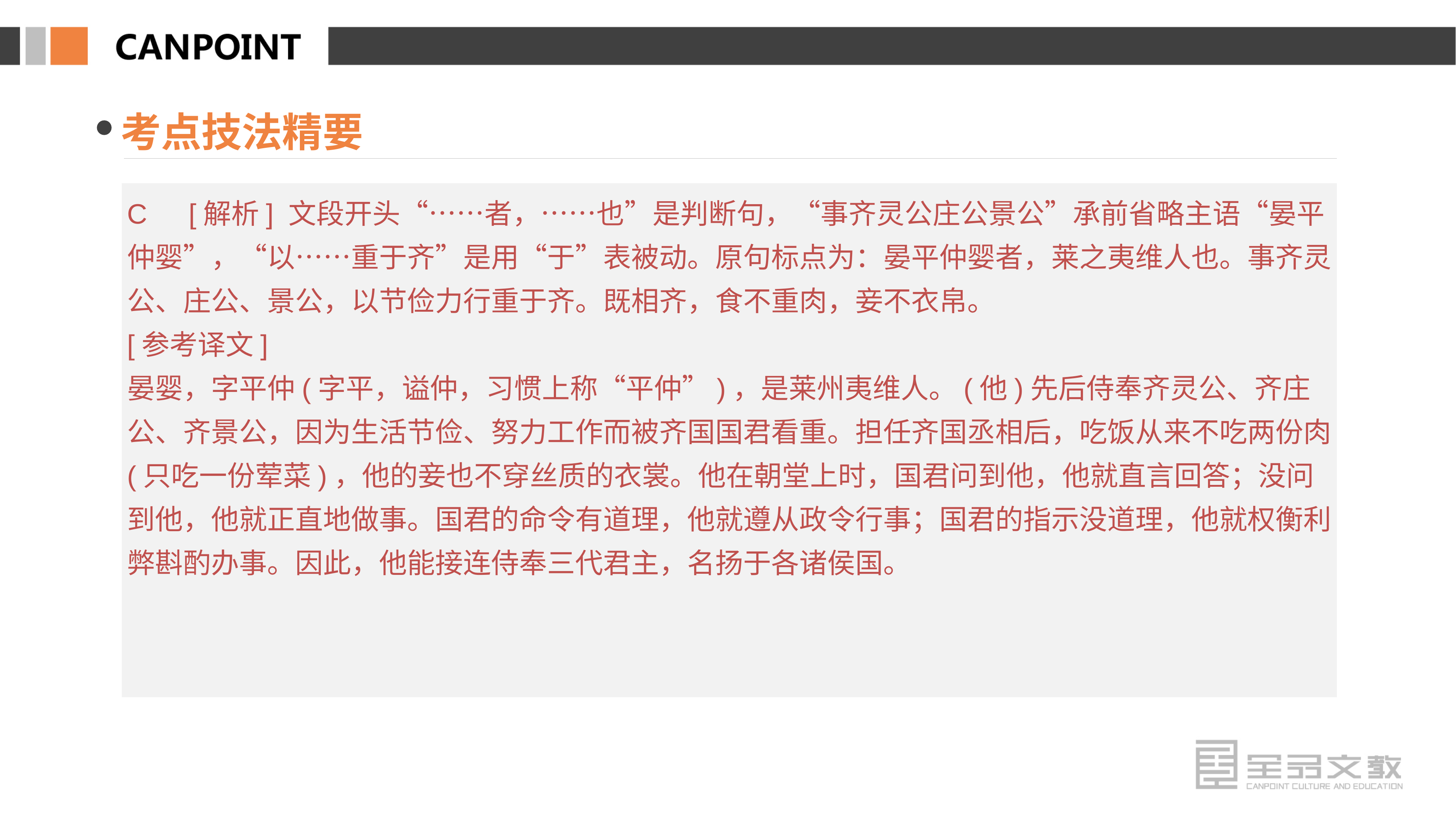

考点技法精要

C　[解析] 文段开头“……者，……也”是判断句，“事齐灵公庄公景公”承前省略主语“晏平仲婴”，“以……重于齐”是用“于”表被动。原句标点为：晏平仲婴者，莱之夷维人也。事齐灵公、庄公、景公，以节俭力行重于齐。既相齐，食不重肉，妾不衣帛。
[参考译文]
晏婴，字平仲(字平，谥仲，习惯上称“平仲”)，是莱州夷维人。(他)先后侍奉齐灵公、齐庄公、齐景公，因为生活节俭、努力工作而被齐国国君看重。担任齐国丞相后，吃饭从来不吃两份肉(只吃一份荤菜)，他的妾也不穿丝质的衣裳。他在朝堂上时，国君问到他，他就直言回答；没问到他，他就正直地做事。国君的命令有道理，他就遵从政令行事；国君的指示没道理，他就权衡利弊斟酌办事。因此，他能接连侍奉三代君主，名扬于各诸侯国。